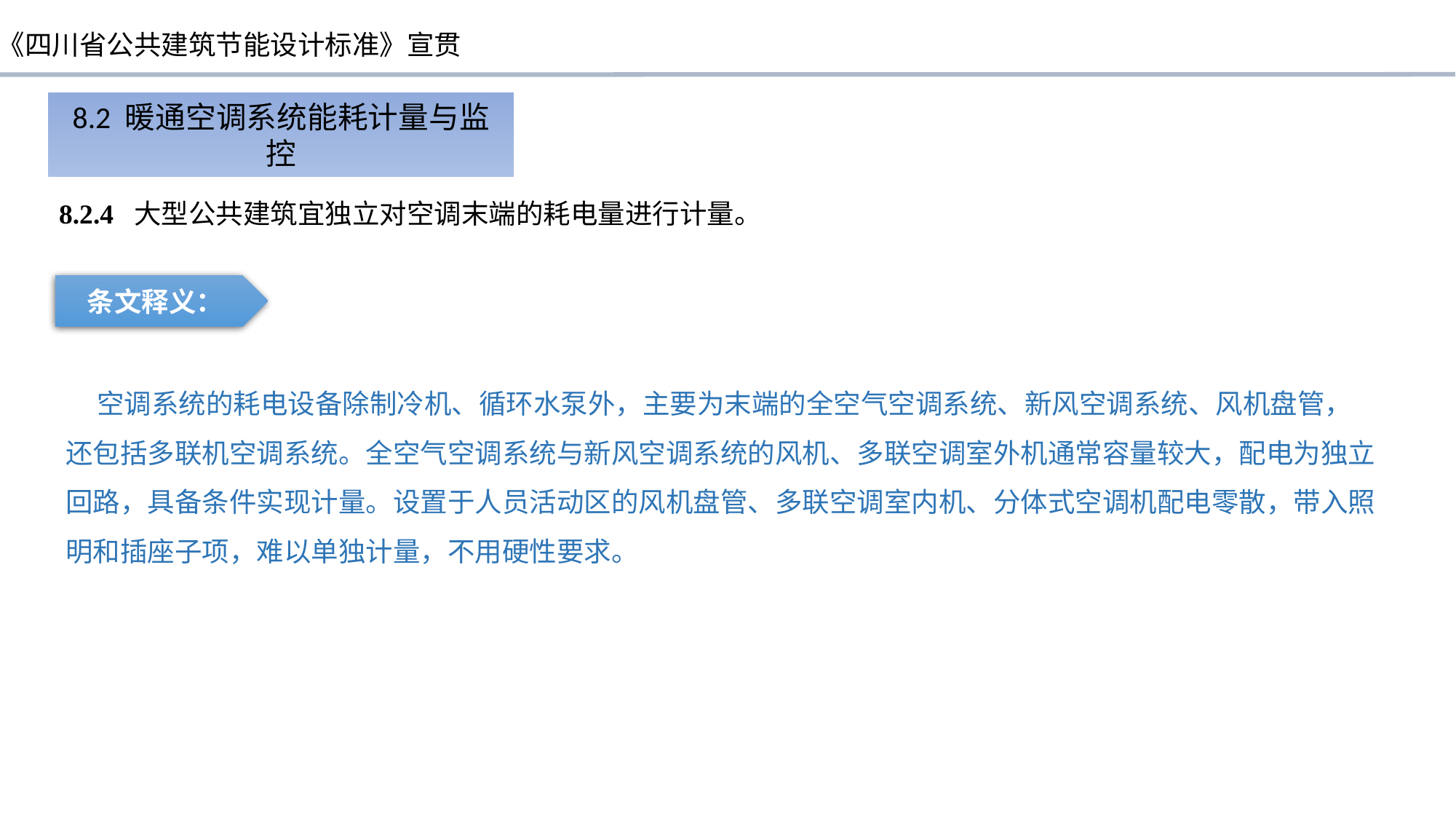

8.2 暖通空调系统能耗计量与监控
8.2.4  大型公共建筑宜独立对空调末端的耗电量进行计量。
条文释义：
    空调系统的耗电设备除制冷机、循环水泵外，主要为末端的全空气空调系统、新风空调系统、风机盘管，还包括多联机空调系统。全空气空调系统与新风空调系统的风机、多联空调室外机通常容量较大，配电为独立回路，具备条件实现计量。设置于人员活动区的风机盘管、多联空调室内机、分体式空调机配电零散，带入照明和插座子项，难以单独计量，不用硬性要求。